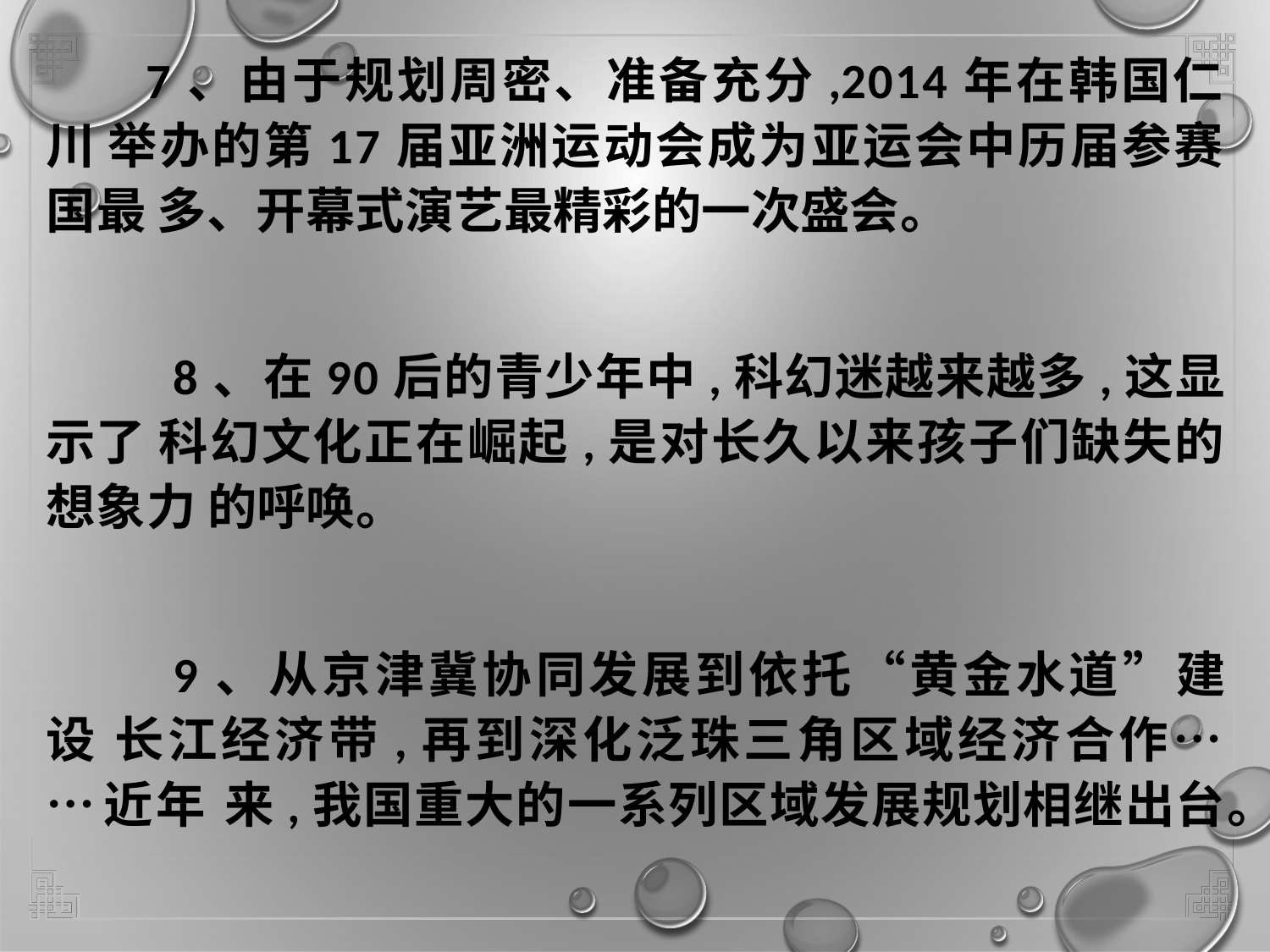

# 7、由于规划周密、准备充分,2014年在韩国仁川 举办的第17届亚洲运动会成为亚运会中历届参赛国最 多、开幕式演艺最精彩的一次盛会。
8、在90后的青少年中,科幻迷越来越多,这显示了 科幻文化正在崛起,是对长久以来孩子们缺失的想象力 的呼唤。

9、从京津冀协同发展到依托“黄金水道”建设 长江经济带,再到深化泛珠三角区域经济合作……近年 来,我国重大的一系列区域发展规划相继出台。